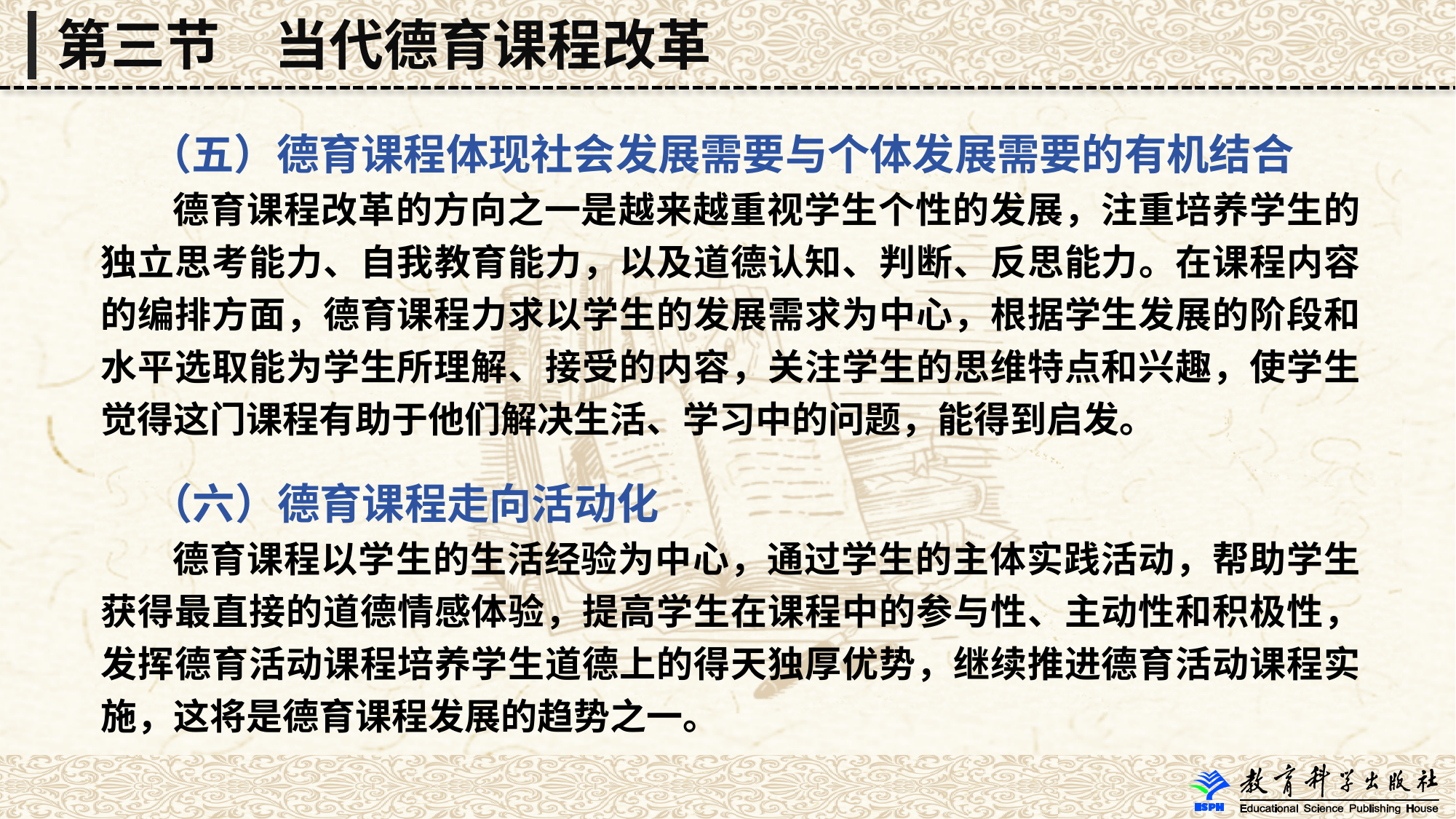

第三节　当代德育课程改革
    （五）德育课程体现社会发展需要与个体发展需要的有机结合
       德育课程改革的方向之一是越来越重视学生个性的发展，注重培养学生的独立思考能力、自我教育能力，以及道德认知、判断、反思能力。在课程内容的编排方面，德育课程力求以学生的发展需求为中心，根据学生发展的阶段和水平选取能为学生所理解、接受的内容，关注学生的思维特点和兴趣，使学生觉得这门课程有助于他们解决生活、学习中的问题，能得到启发。

     （六）德育课程走向活动化
       德育课程以学生的生活经验为中心，通过学生的主体实践活动，帮助学生获得最直接的道德情感体验，提高学生在课程中的参与性、主动性和积极性，发挥德育活动课程培养学生道德上的得天独厚优势，继续推进德育活动课程实施，这将是德育课程发展的趋势之一。